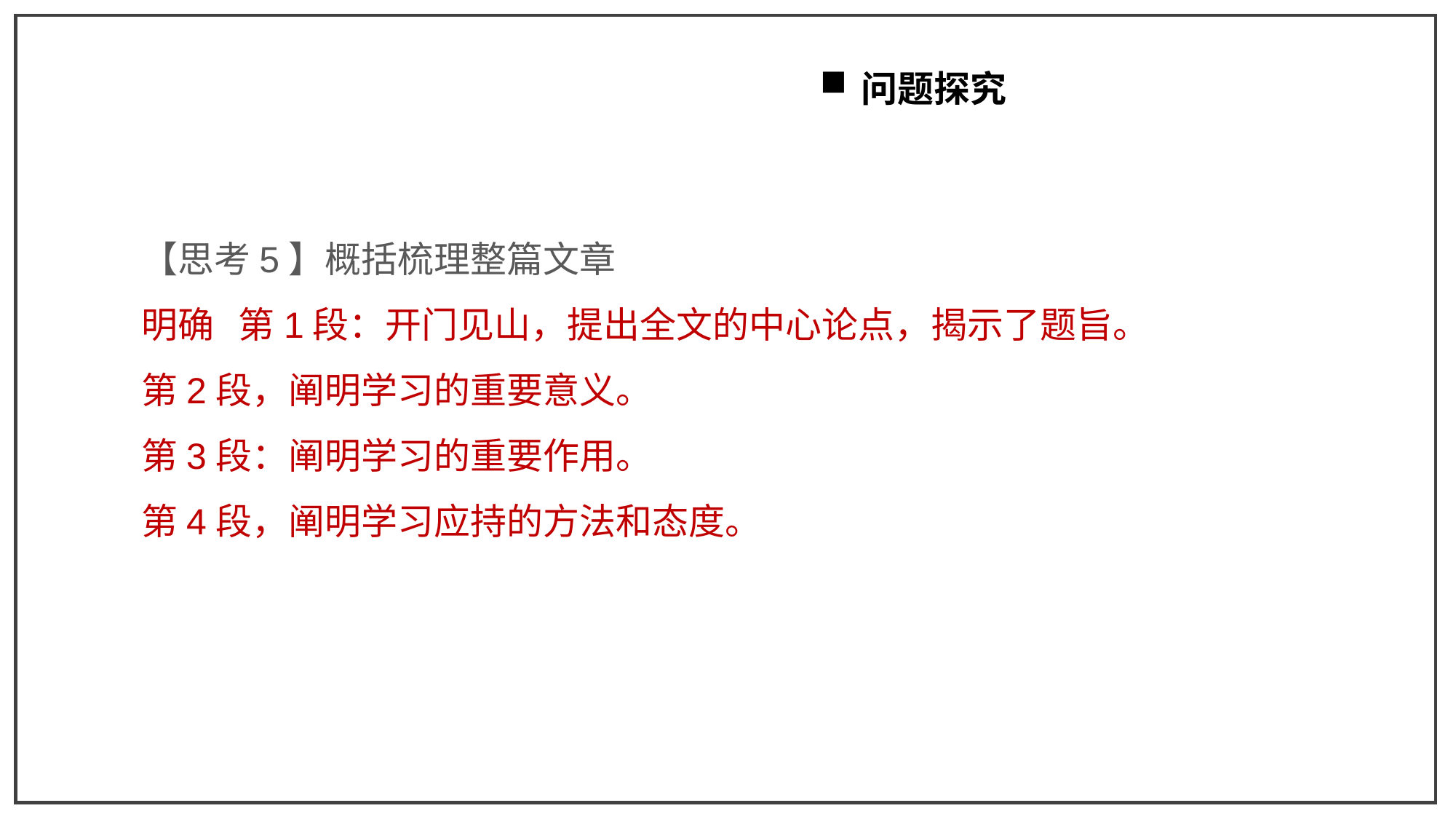

问题探究
【思考5】概括梳理整篇文章
明确   第1段：开门见山，提出全文的中心论点，揭示了题旨。
第2段，阐明学习的重要意义。
第3段：阐明学习的重要作用。
第4段，阐明学习应持的方法和态度。